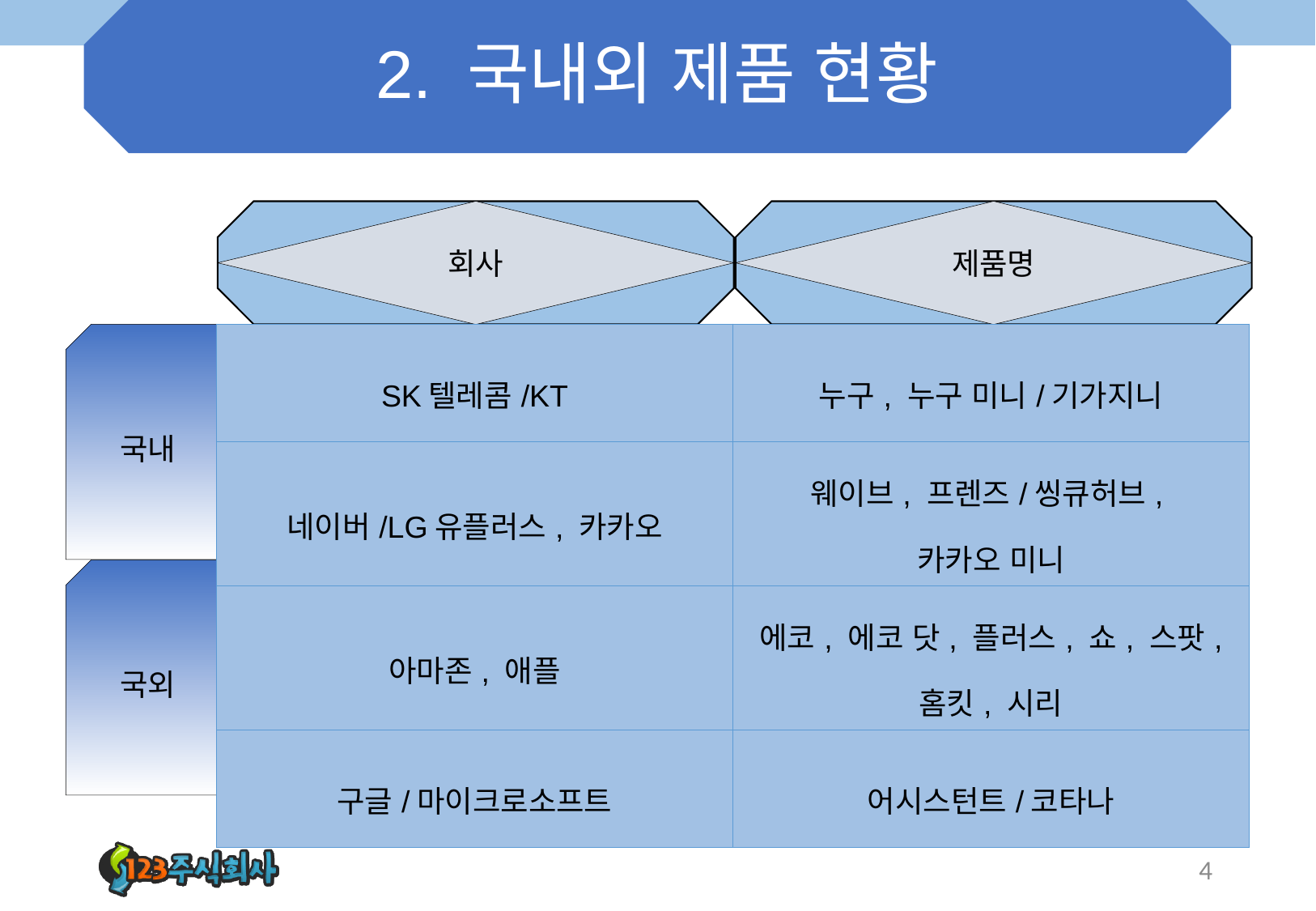

# 2. 국내외 제품 현황
회사
제품명

| SK텔레콤/KT | 누구, 누구 미니/기가지니 |
| --- | --- |
| 네이버/LG유플러스, 카카오 | 웨이브, 프렌즈/씽큐허브, 카카오 미니 |
| 아마존, 애플 | 에코, 에코 닷, 플러스, 쇼, 스팟, 홈킷, 시리 |
| 구글/마이크로소프트 | 어시스턴트/코타나 |
국내
국외
4